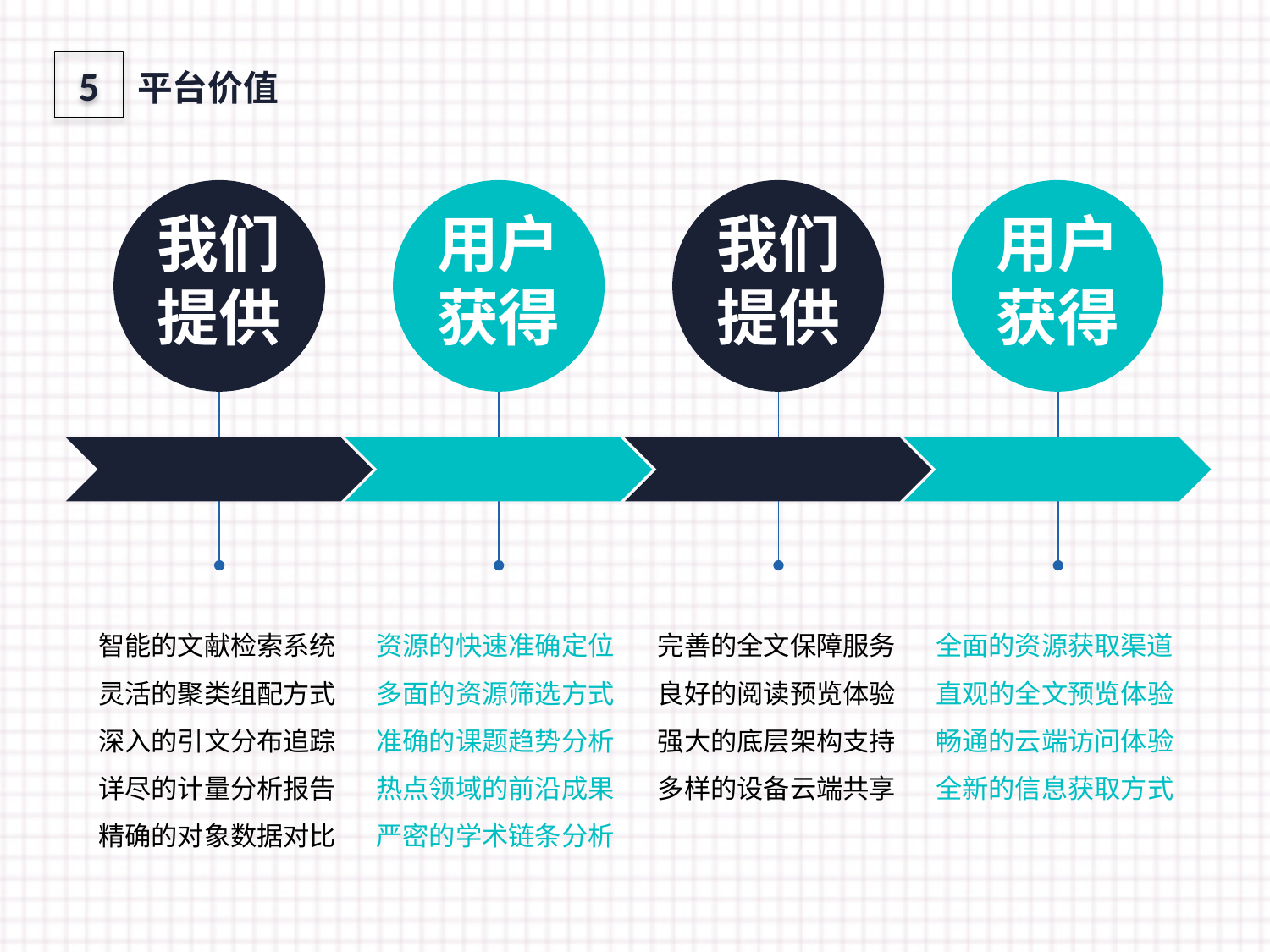

5
平台价值

我们
提供
用户
获得
我们
提供
用户
获得

智能的文献检索系统
灵活的聚类组配方式
深入的引文分布追踪
详尽的计量分析报告
精确的对象数据对比
资源的快速准确定位
多面的资源筛选方式
准确的课题趋势分析
热点领域的前沿成果
严密的学术链条分析
完善的全文保障服务
良好的阅读预览体验
强大的底层架构支持
多样的设备云端共享
全面的资源获取渠道
直观的全文预览体验
畅通的云端访问体验
全新的信息获取方式